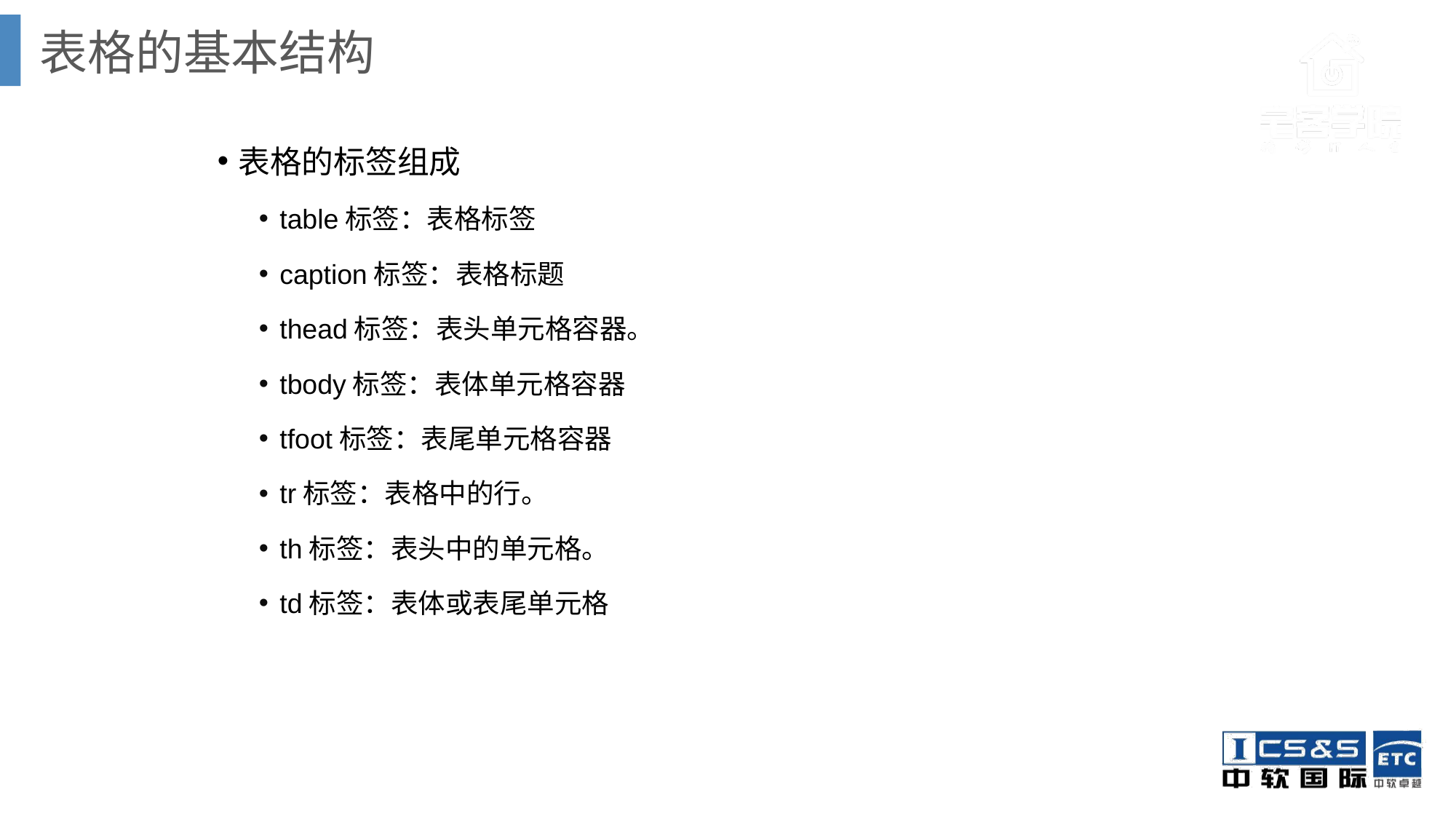

表格的基本结构
表格的标签组成
table标签：表格标签
caption标签：表格标题
thead标签：表头单元格容器。
tbody标签：表体单元格容器
tfoot标签：表尾单元格容器
tr标签：表格中的行。
th标签：表头中的单元格。
td标签：表体或表尾单元格